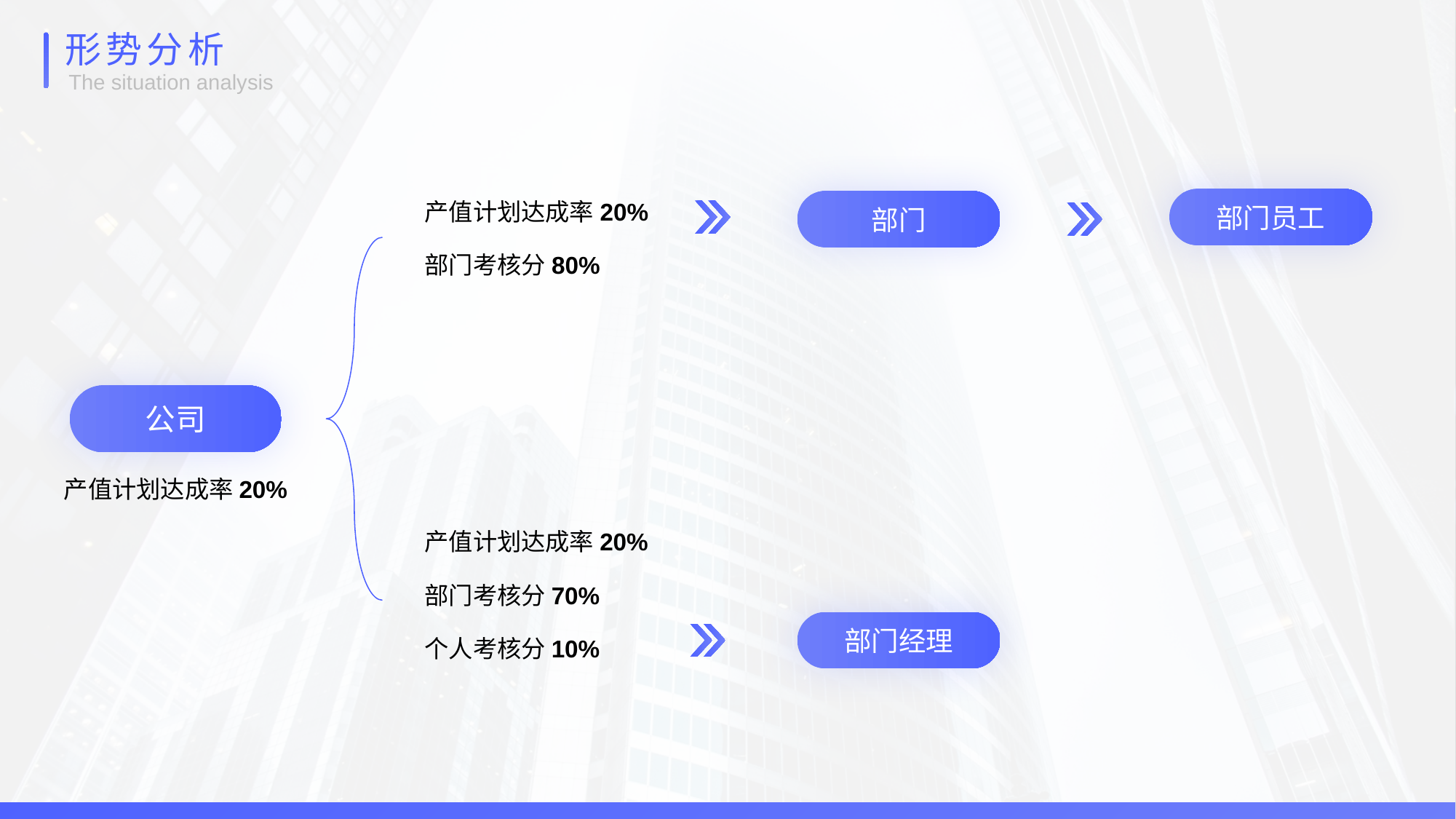

形势分析

The situation analysis
部门员工
部门
产值计划达成率20%
部门考核分80%

公司
产值计划达成率20%
产值计划达成率20%
部门考核分70%
个人考核分10%
部门经理